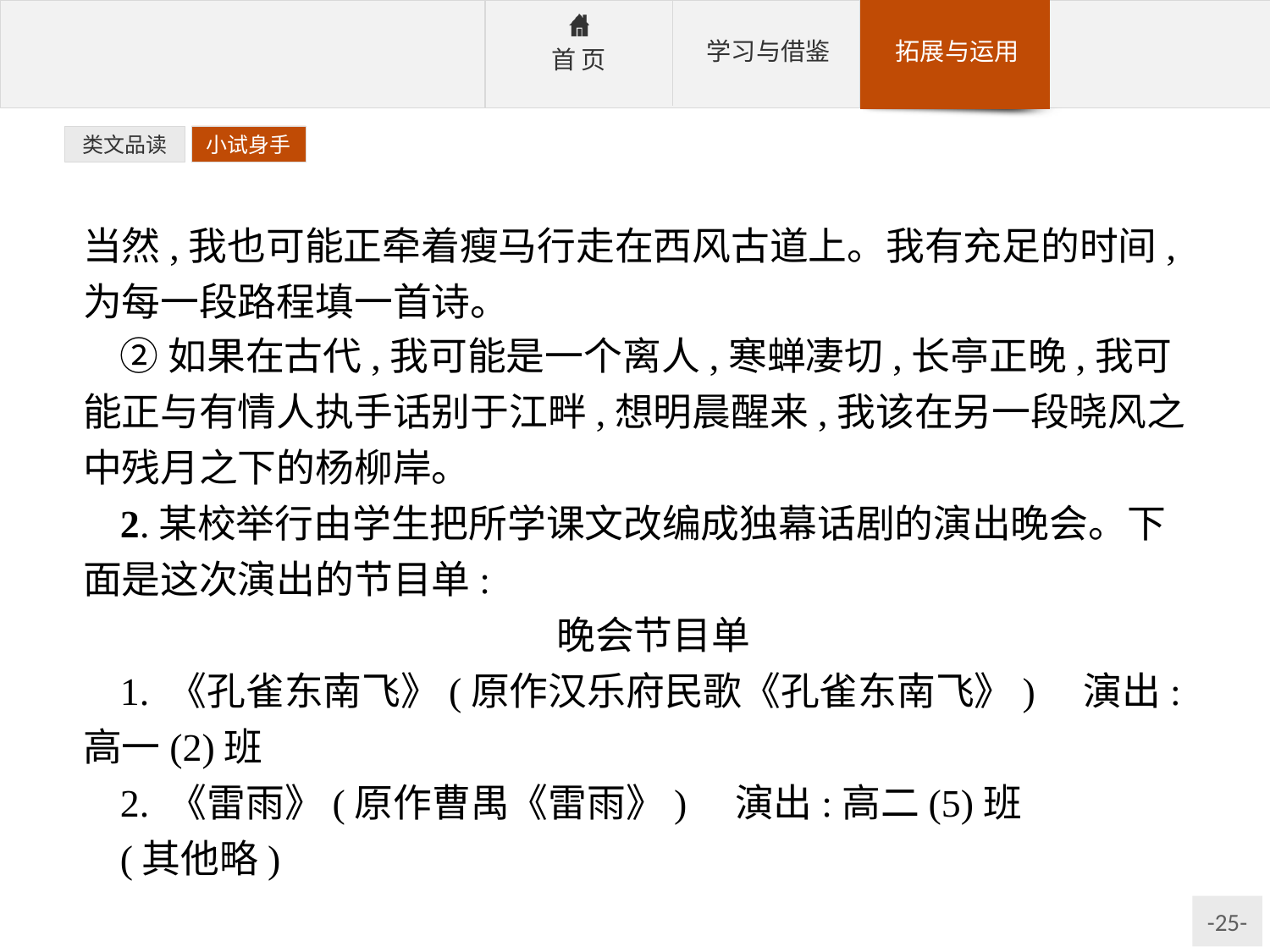

类文品读
小试身手
当然,我也可能正牵着瘦马行走在西风古道上。我有充足的时间,为每一段路程填一首诗。
②如果在古代,我可能是一个离人,寒蝉凄切,长亭正晚,我可能正与有情人执手话别于江畔,想明晨醒来,我该在另一段晓风之中残月之下的杨柳岸。
2.某校举行由学生把所学课文改编成独幕话剧的演出晚会。下面是这次演出的节目单:
晚会节目单
1. 《孔雀东南飞》(原作汉乐府民歌《孔雀东南飞》)　演出:高一(2)班
2. 《雷雨》(原作曹禺《雷雨》)　演出:高二(5)班
(其他略)